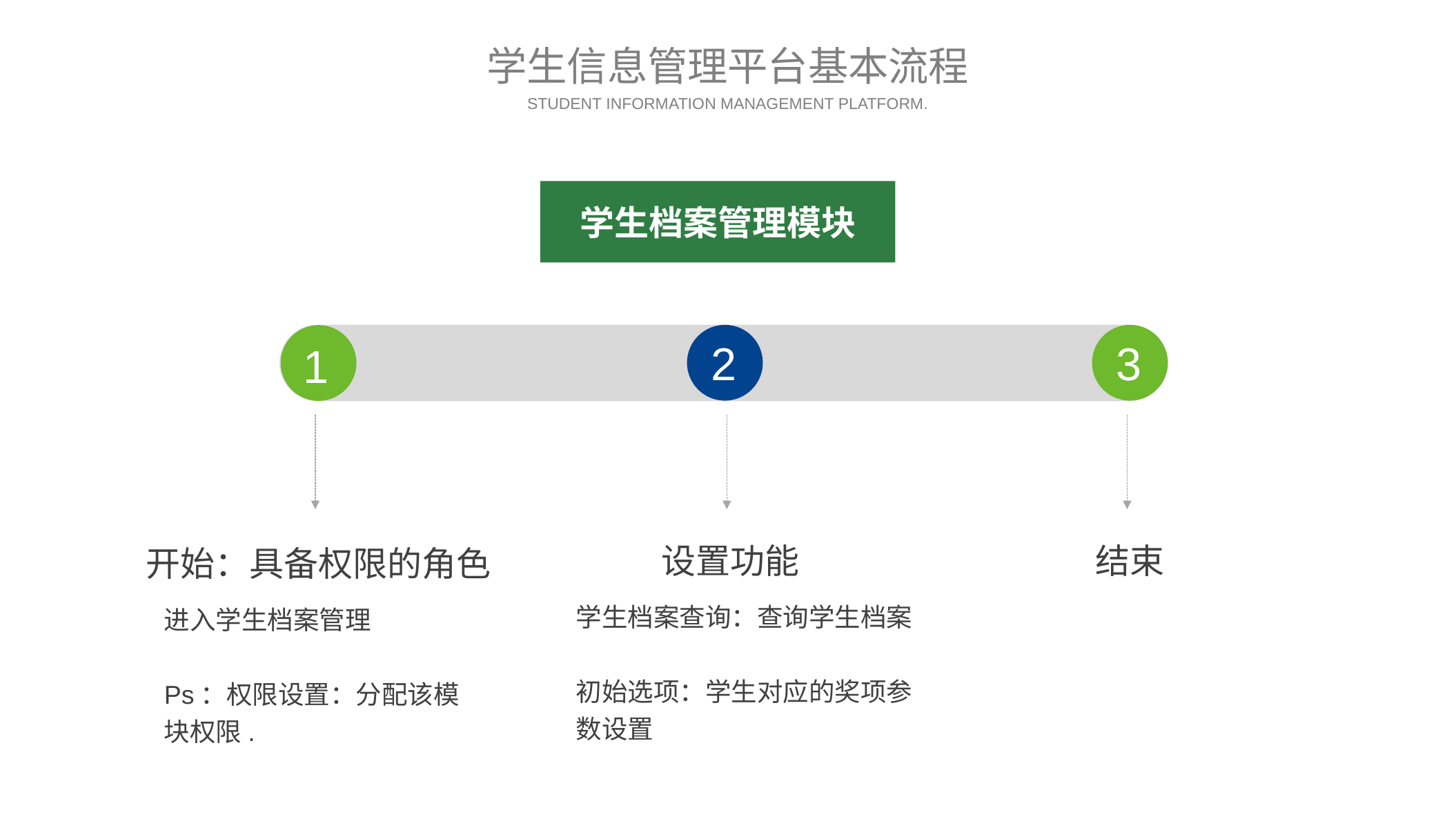

学生信息管理平台基本流程
STUDENT INFORMATION MANAGEMENT PLATFORM.
学生档案管理模块

3
2
1
设置功能
结束
开始：具备权限的角色
学生档案查询：查询学生档案

初始选项：学生对应的奖项参数设置
进入学生档案管理

Ps：权限设置：分配该模块权限.